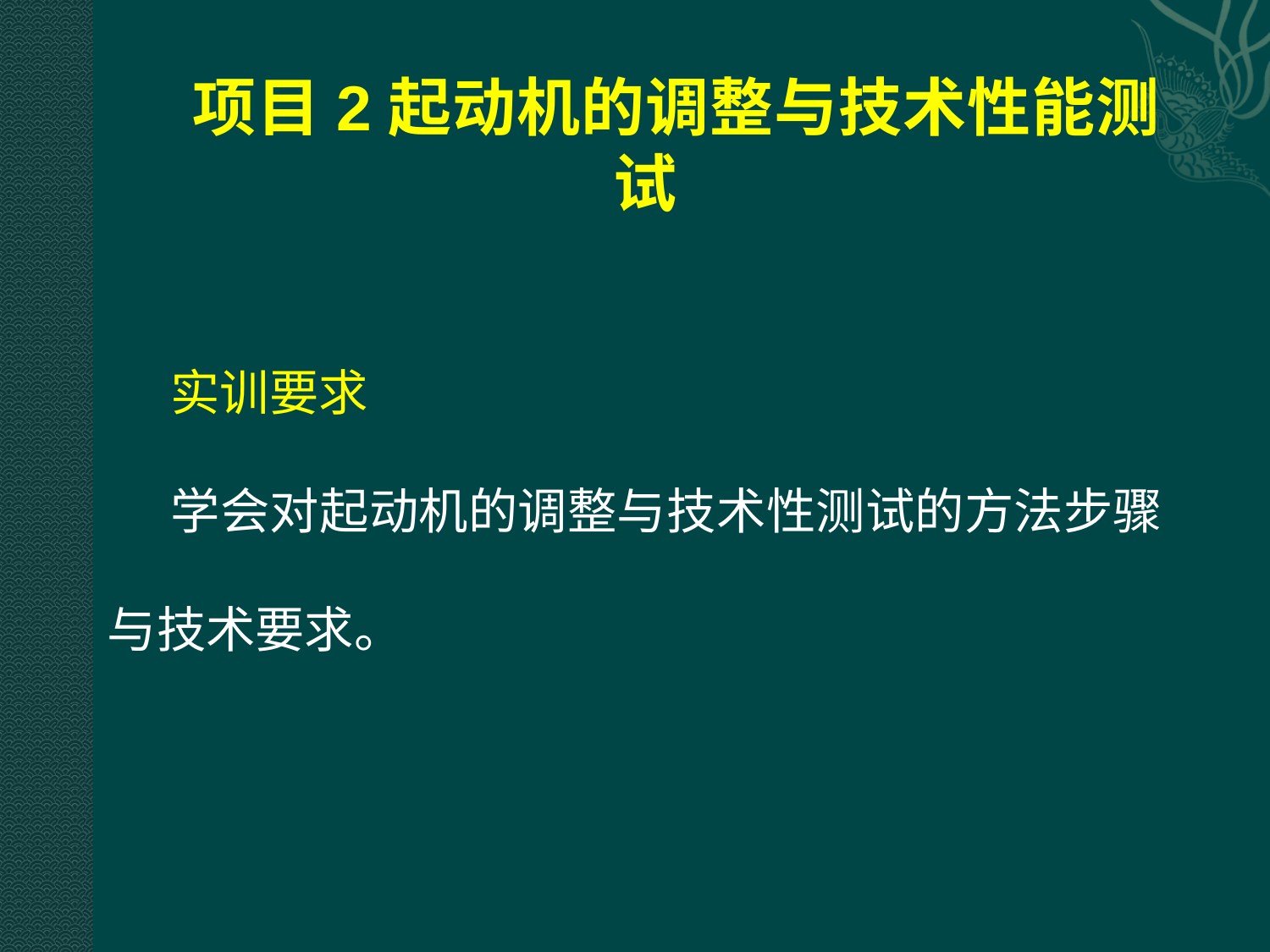

# 项目2起动机的调整与技术性能测试
实训要求
学会对起动机的调整与技术性测试的方法步骤与技术要求。